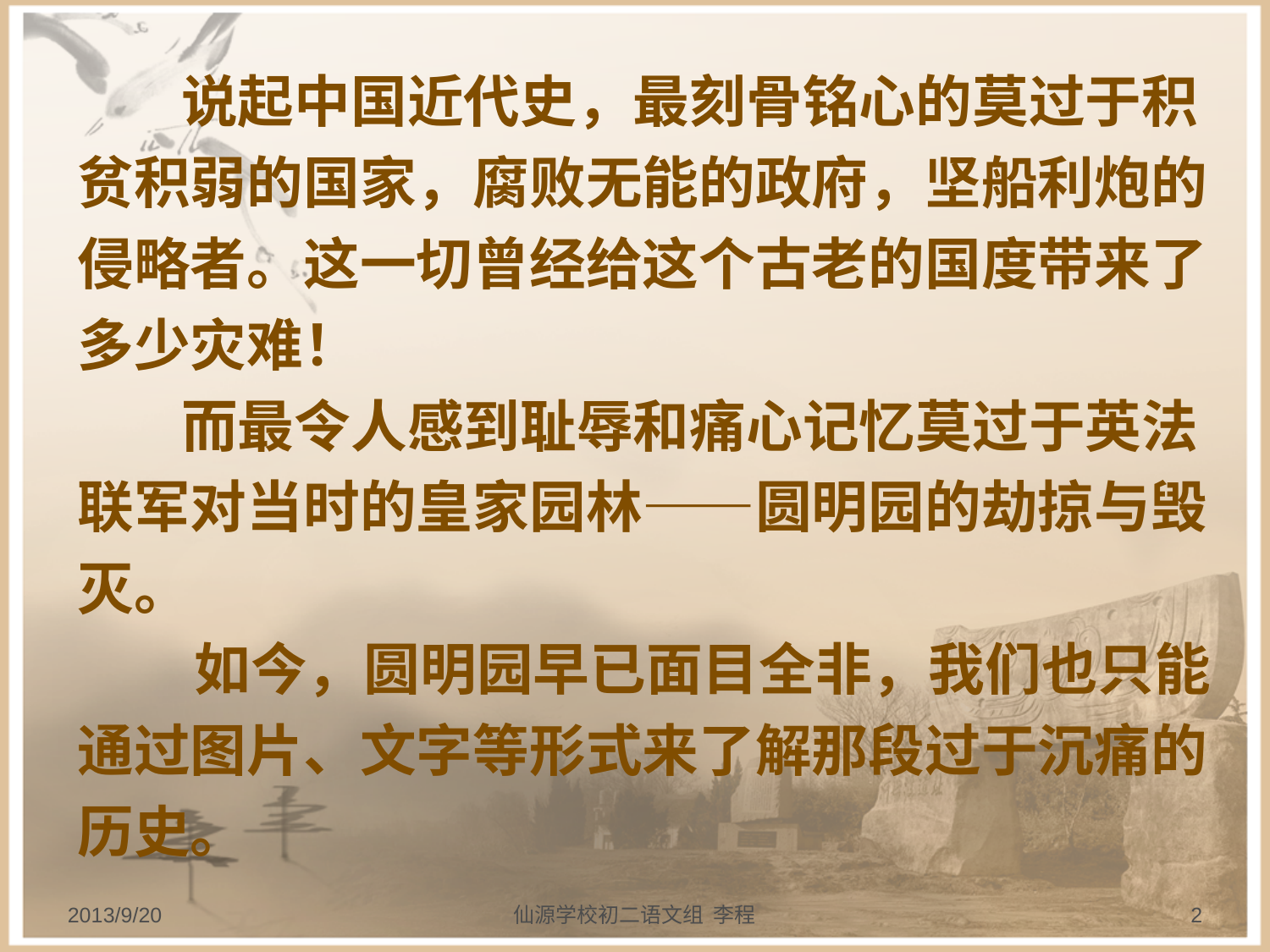

说起中国近代史，最刻骨铭心的莫过于积贫积弱的国家，腐败无能的政府，坚船利炮的侵略者。这一切曾经给这个古老的国度带来了多少灾难！
       而最令人感到耻辱和痛心记忆莫过于英法联军对当时的皇家园林——圆明园的劫掠与毁灭。
        如今，圆明园早已面目全非，我们也只能通过图片、文字等形式来了解那段过于沉痛的历史。
2013/9/20
仙源学校初二语文组  李程
2